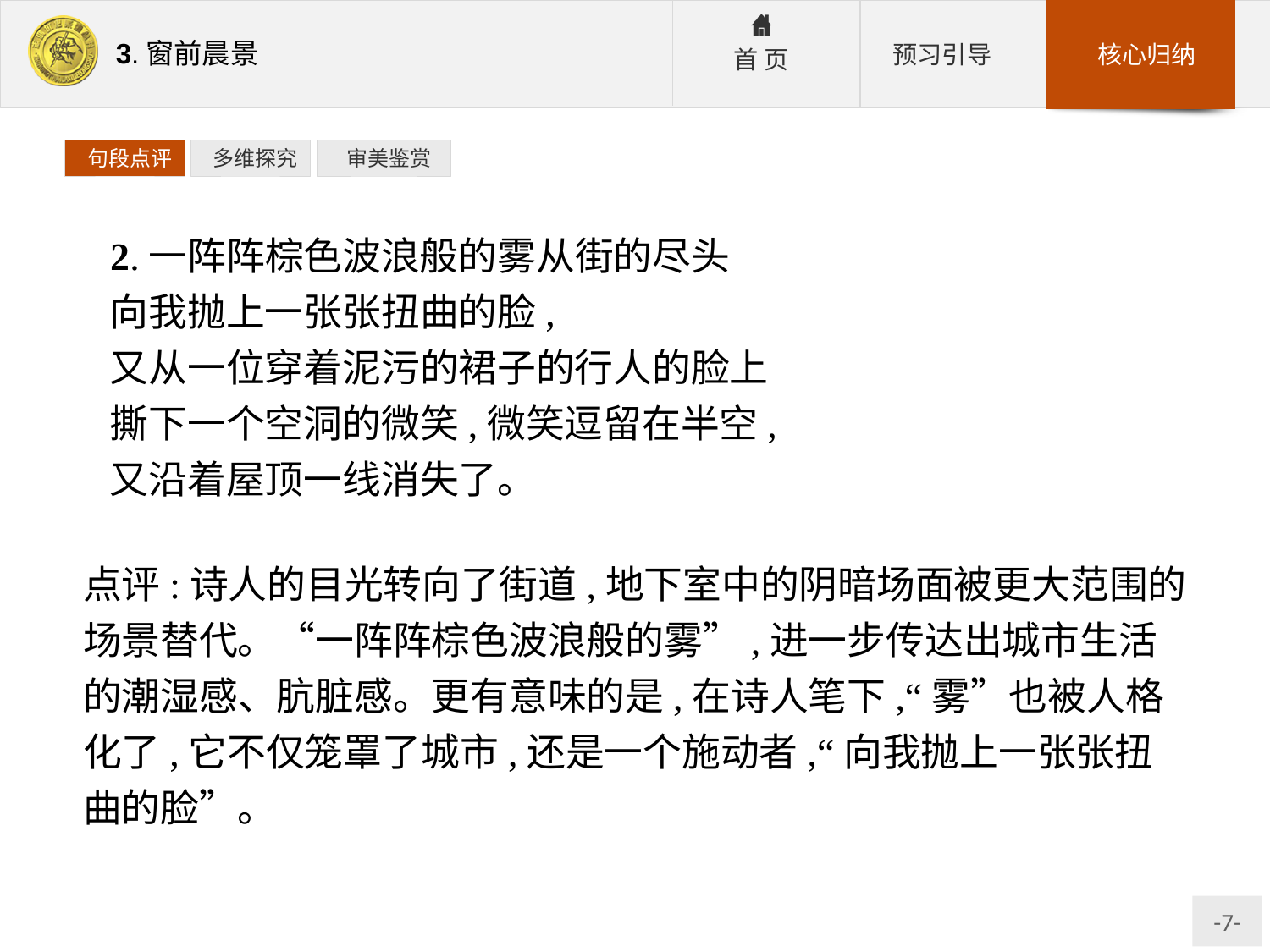

句段点评
 多维探究
 审美鉴赏
2.一阵阵棕色波浪般的雾从街的尽头
向我抛上一张张扭曲的脸,
又从一位穿着泥污的裙子的行人的脸上
撕下一个空洞的微笑,微笑逗留在半空,
又沿着屋顶一线消失了。
点评:诗人的目光转向了街道,地下室中的阴暗场面被更大范围的场景替代。“一阵阵棕色波浪般的雾”,进一步传达出城市生活的潮湿感、肮脏感。更有意味的是,在诗人笔下,“雾”也被人格化了,它不仅笼罩了城市,还是一个施动者,“向我抛上一张张扭曲的脸”。